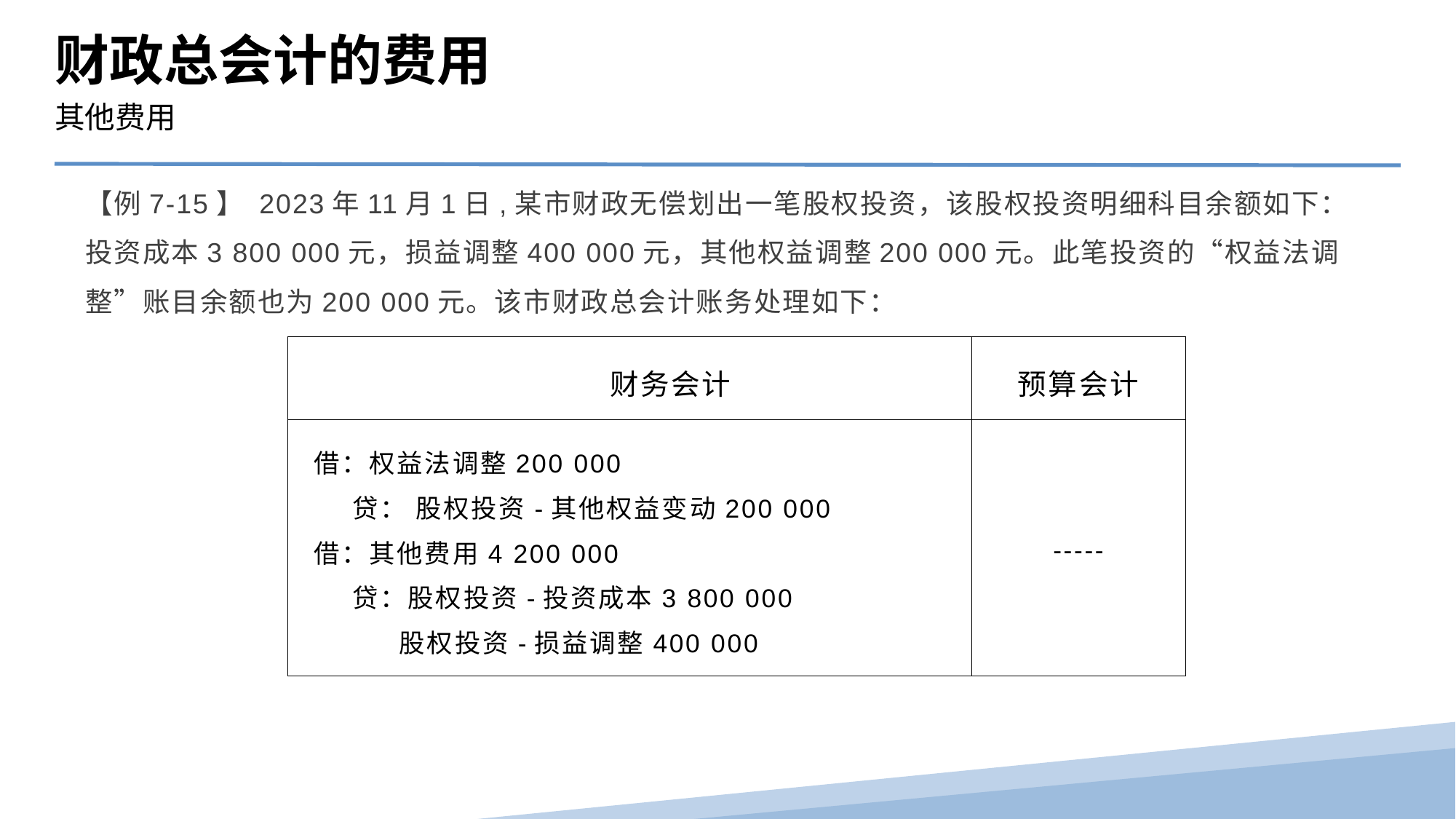

财政总会计的费用
其他费用
【例7-15】 2023年11月1日,某市财政无偿划出一笔股权投资，该股权投资明细科目余额如下：投资成本3 800 000元，损益调整400 000元，其他权益调整200 000元。此笔投资的“权益法调整”账目余额也为200 000元。该市财政总会计账务处理如下：
| 财务会计 | 预算会计 |
| --- | --- |
| 借：权益法调整200 000 贷： 股权投资-其他权益变动200 000 借：其他费用4 200 000 贷：股权投资-投资成本3 800 000 股权投资-损益调整400 000 | ----- |